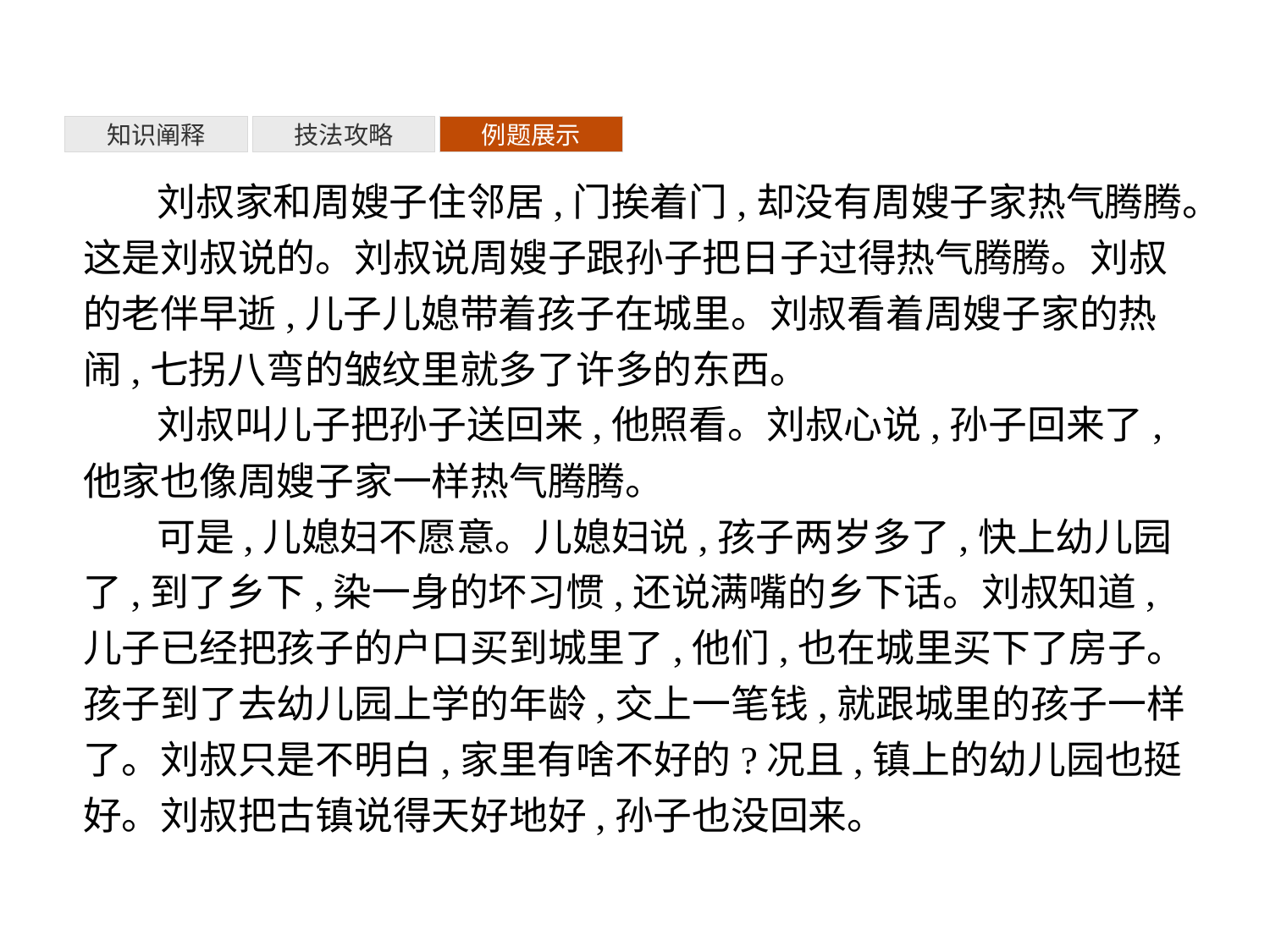

知识阐释
技法攻略
例题展示
刘叔家和周嫂子住邻居,门挨着门,却没有周嫂子家热气腾腾。这是刘叔说的。刘叔说周嫂子跟孙子把日子过得热气腾腾。刘叔的老伴早逝,儿子儿媳带着孩子在城里。刘叔看着周嫂子家的热闹,七拐八弯的皱纹里就多了许多的东西。
刘叔叫儿子把孙子送回来,他照看。刘叔心说,孙子回来了,他家也像周嫂子家一样热气腾腾。
可是,儿媳妇不愿意。儿媳妇说,孩子两岁多了,快上幼儿园了,到了乡下,染一身的坏习惯,还说满嘴的乡下话。刘叔知道,儿子已经把孩子的户口买到城里了,他们,也在城里买下了房子。孩子到了去幼儿园上学的年龄,交上一笔钱,就跟城里的孩子一样了。刘叔只是不明白,家里有啥不好的?况且,镇上的幼儿园也挺好。刘叔把古镇说得天好地好,孙子也没回来。